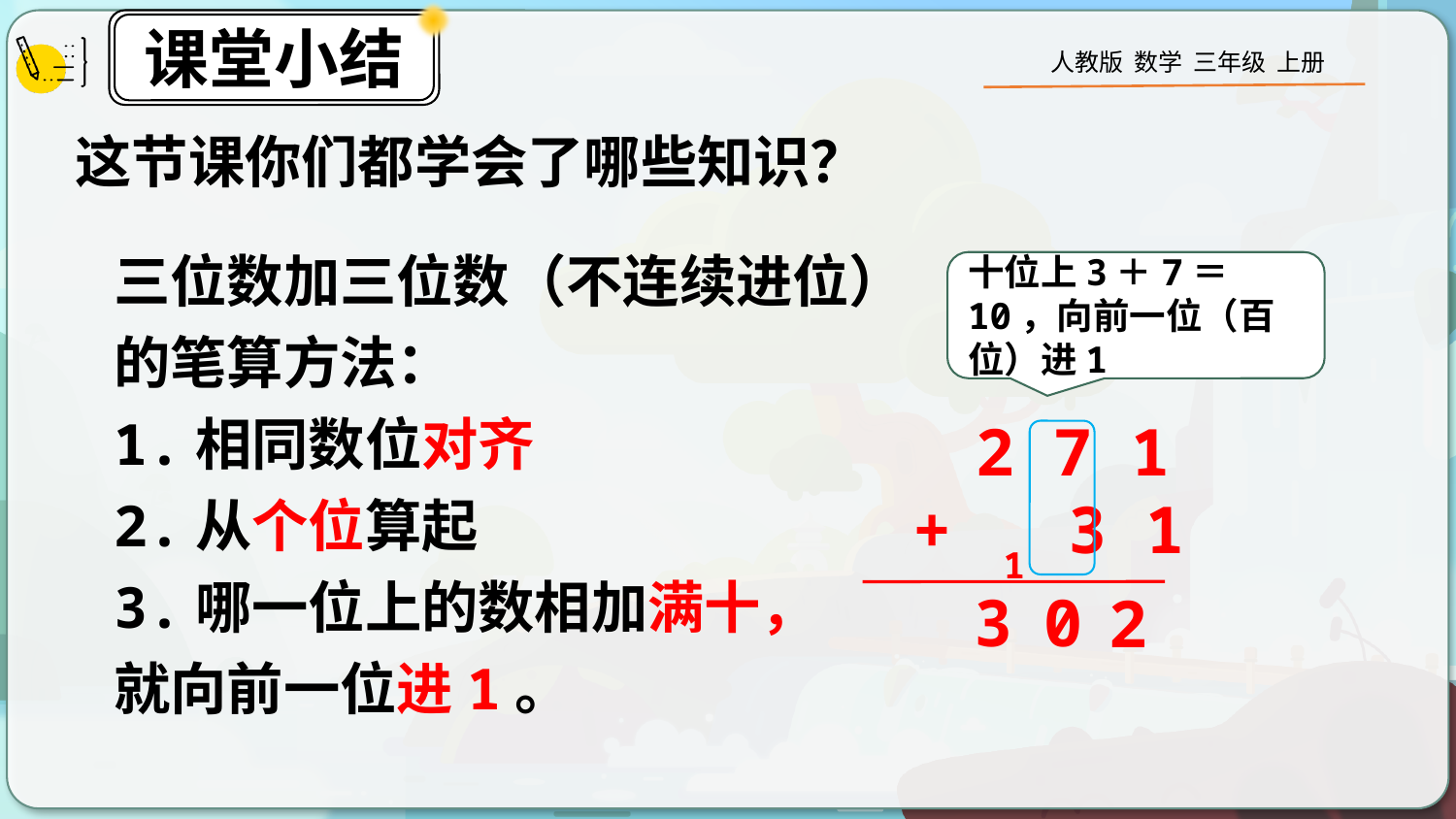

这节课你们都学会了哪些知识？
三位数加三位数（不连续进位）
的笔算方法：
1.相同数位对齐
2.从个位算起
3.哪一位上的数相加满十，
就向前一位进1。
十位上3＋7＝10，向前一位（百位）进1
2 7 1

+   3 1
1
3
0
2